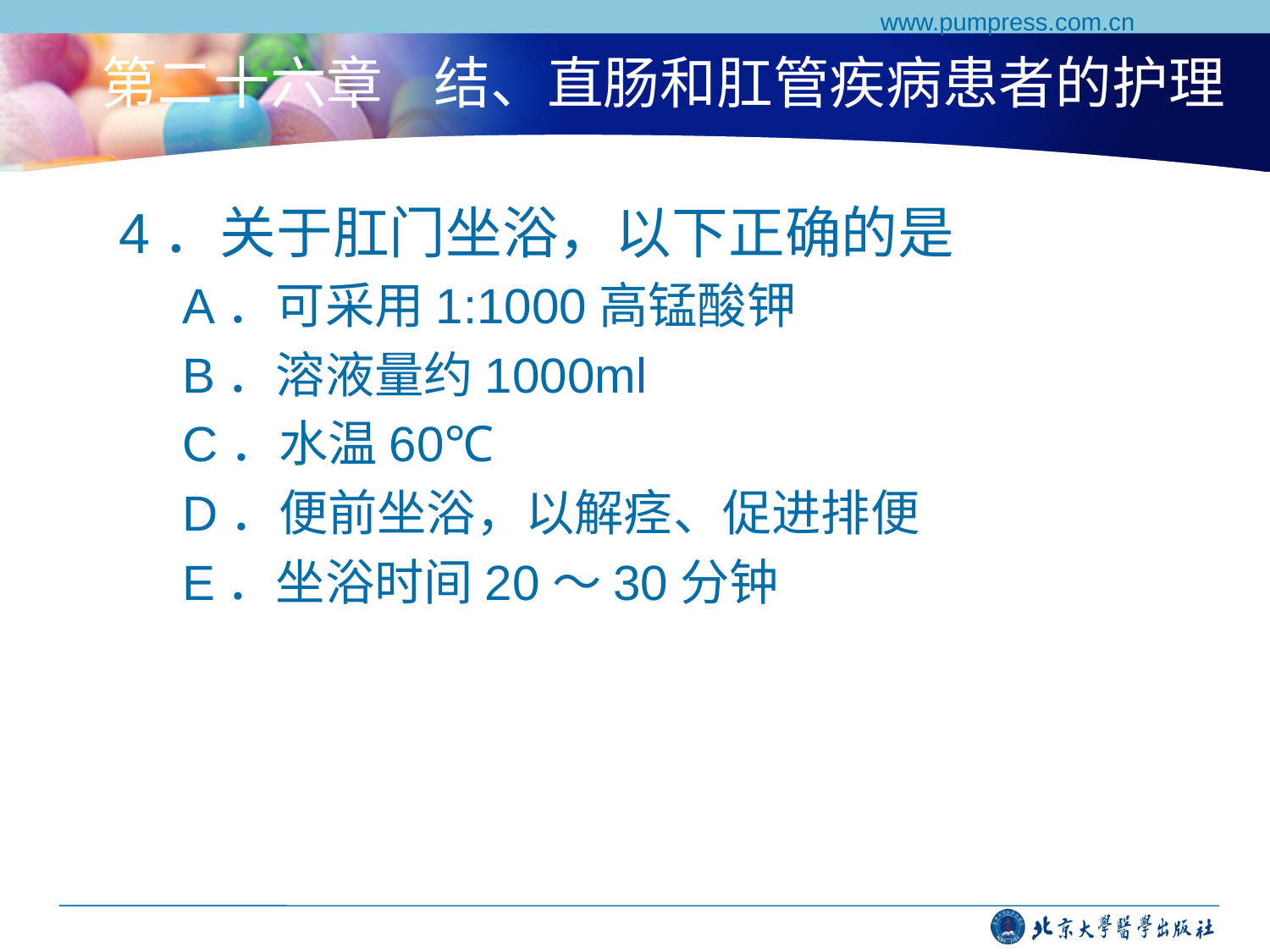

www.pumpress.com.cn
# 第二十六章    结、直肠和肛管疾病患者的护理
4．关于肛门坐浴，以下正确的是
A．可采用1:1000高锰酸钾
B．溶液量约1000ml
C．水温60℃
D．便前坐浴，以解痉、促进排便
E．坐浴时间20～30分钟